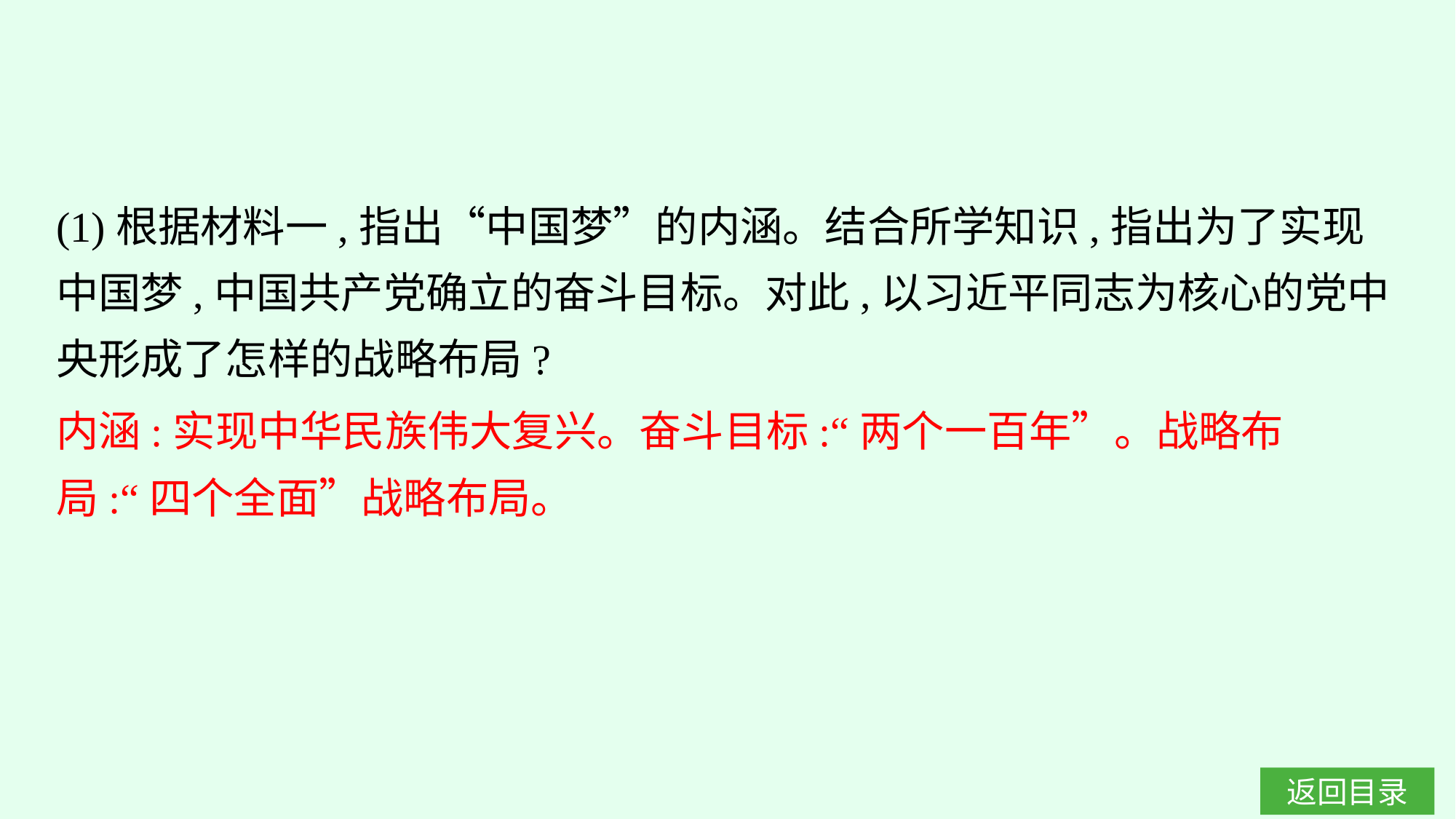

(1)根据材料一,指出“中国梦”的内涵。结合所学知识,指出为了实现中国梦,中国共产党确立的奋斗目标。对此,以习近平同志为核心的党中央形成了怎样的战略布局?
内涵:实现中华民族伟大复兴。奋斗目标:“两个一百年”。战略布局:“四个全面”战略布局。